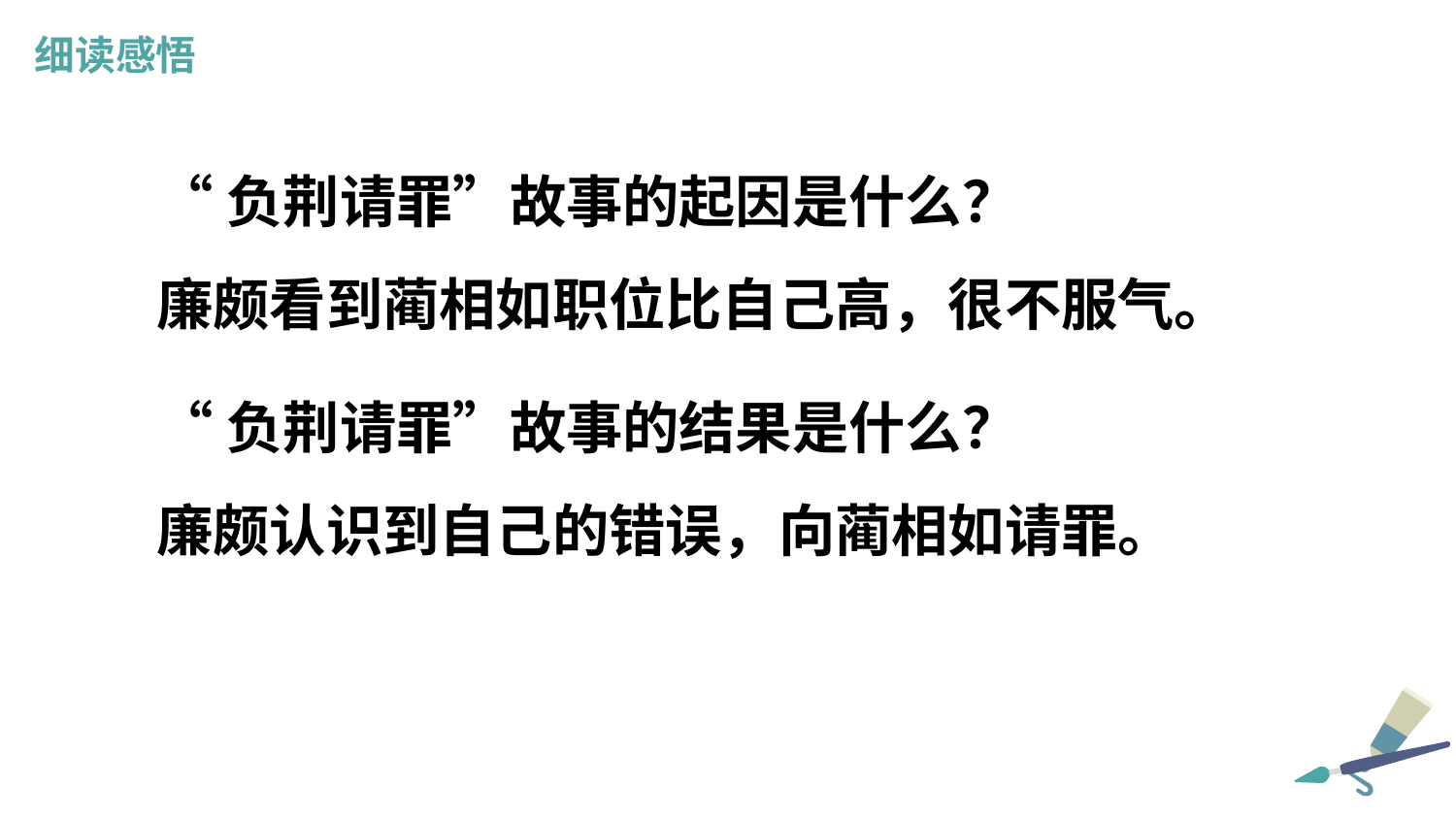

细读感悟
“负荆请罪”故事的起因是什么？
廉颇看到蔺相如职位比自己高，很不服气。
“负荆请罪”故事的结果是什么？
廉颇认识到自己的错误，向蔺相如请罪。